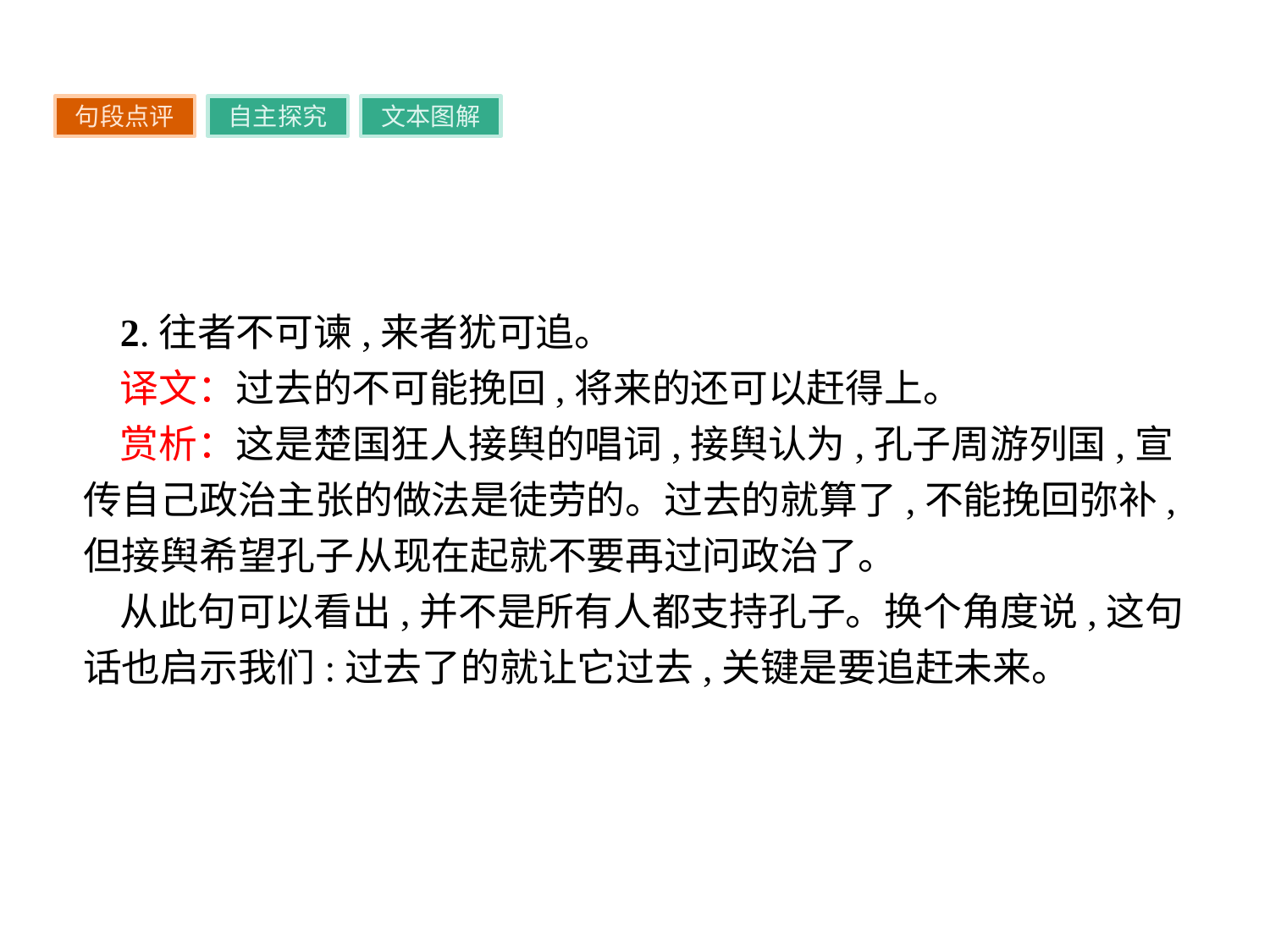

句段点评
自主探究
文本图解
2.往者不可谏,来者犹可追。
译文：过去的不可能挽回,将来的还可以赶得上。
赏析：这是楚国狂人接舆的唱词,接舆认为,孔子周游列国,宣传自己政治主张的做法是徒劳的。过去的就算了,不能挽回弥补,但接舆希望孔子从现在起就不要再过问政治了。
从此句可以看出,并不是所有人都支持孔子。换个角度说,这句话也启示我们:过去了的就让它过去,关键是要追赶未来。